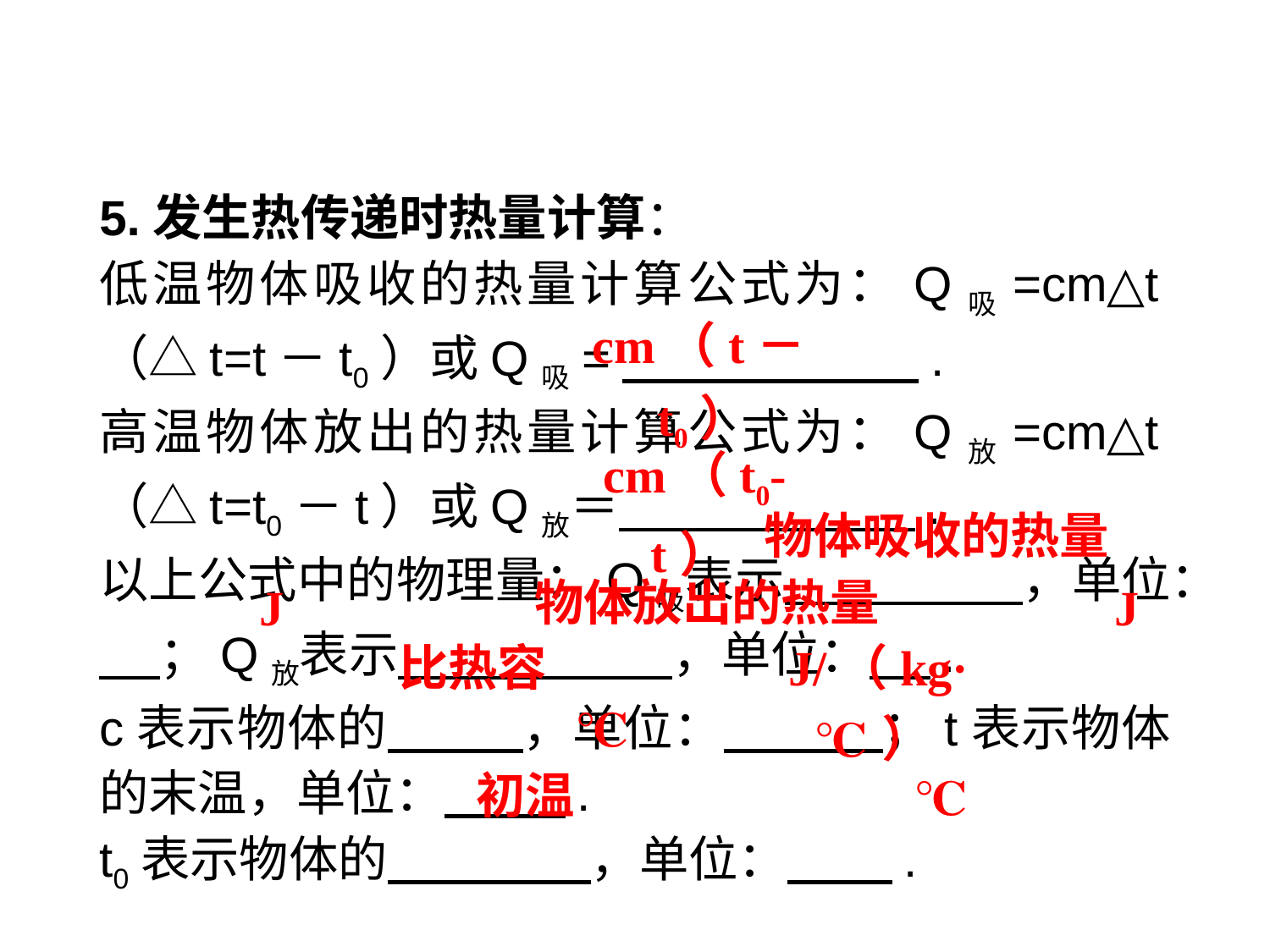

5.发生热传递时热量计算：
低温物体吸收的热量计算公式为：Q吸=cm△t（△t=t－t0）或Q吸=　　         　　.
高温物体放出的热量计算公式为：Q放=cm△t（△t=t0－t）或Q放＝　　         　　.
以上公式中的物理量：Q吸表示　　　        ，单位：　 ；Q放表示　　       　　，单位：　 .
c表示物体的　　   ，单位：　　     ；t表示物体的末温，单位：　  　.
t0表示物体的　　     　，单位：　     .
cm（t－t0）
cm（t0-t）
物体吸收的热量
物体放出的热量
J
J
比热容
J/（kg·℃）
℃
初温
℃